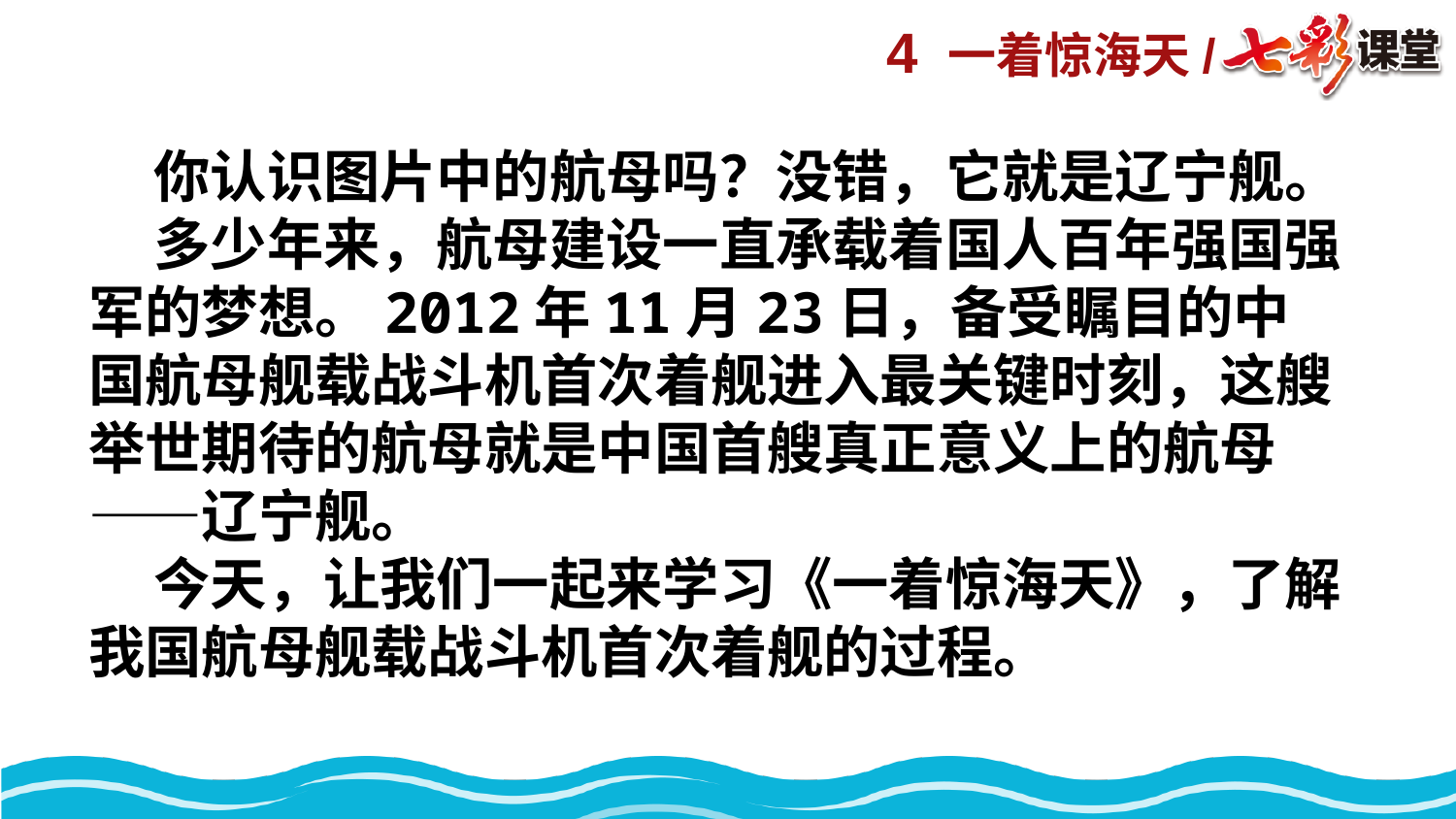

你认识图片中的航母吗？没错，它就是辽宁舰。
    多少年来，航母建设一直承载着国人百年强国强军的梦想。2012年11月23日，备受瞩目的中国航母舰载战斗机首次着舰进入最关键时刻，这艘举世期待的航母就是中国首艘真正意义上的航母——辽宁舰。
    今天，让我们一起来学习《一着惊海天》，了解我国航母舰载战斗机首次着舰的过程。